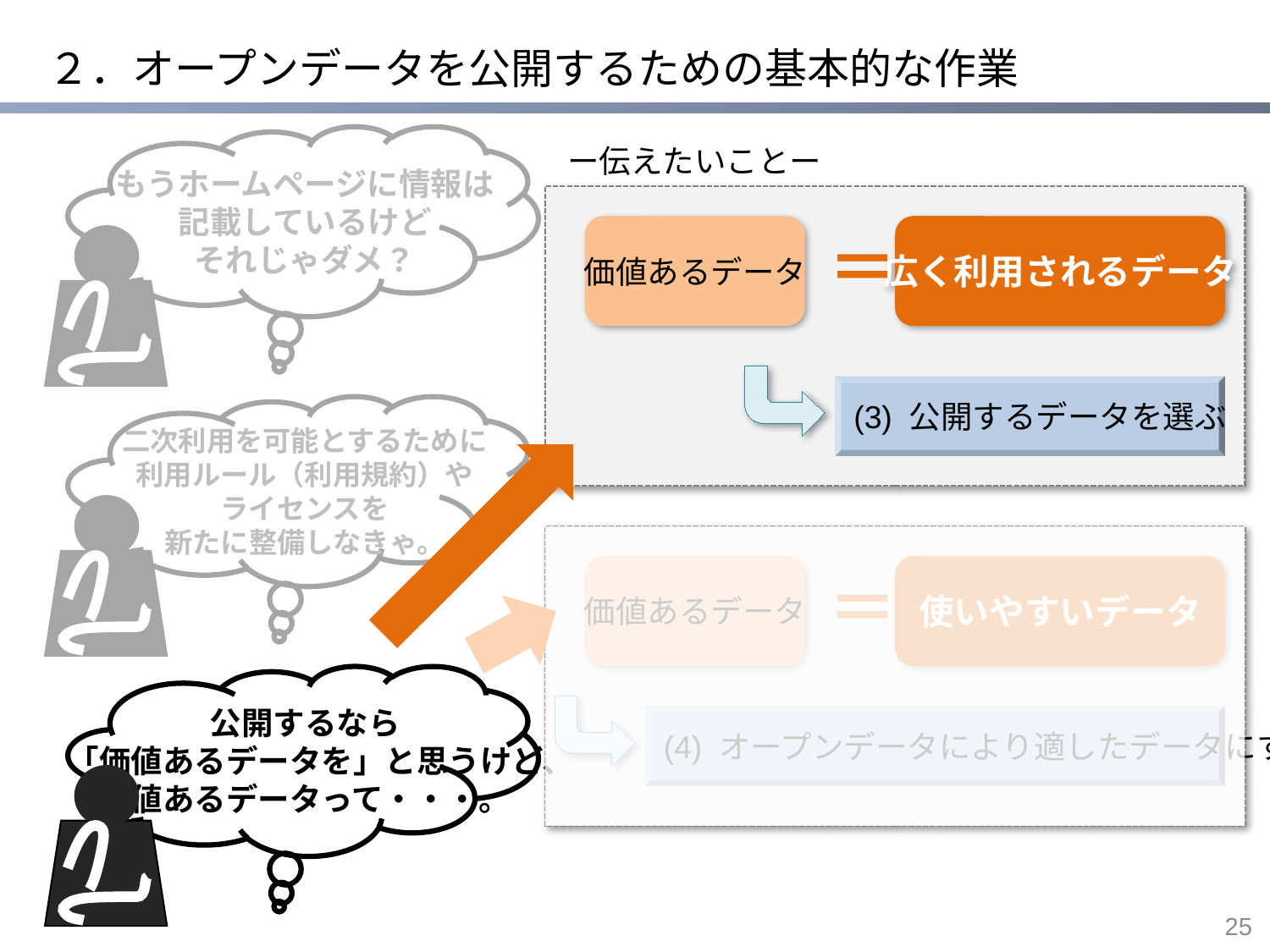

# ２．オープンデータを公開するための基本的な作業

ー伝えたいことー
もうホームページに情報は
記載しているけど
それじゃダメ？

価値あるデータ
広く利用されるデータ

＝

(3) 公開するデータを選ぶ

二次利用を可能とするために
利用ルール（利用規約）や
ライセンスを
新たに整備しなきゃ。

価値あるデータ
使いやすいデータ
＝

公開するなら
「価値あるデータを」と思うけど、
価値あるデータって・・・。

(4) オープンデータにより適したデータにする

25